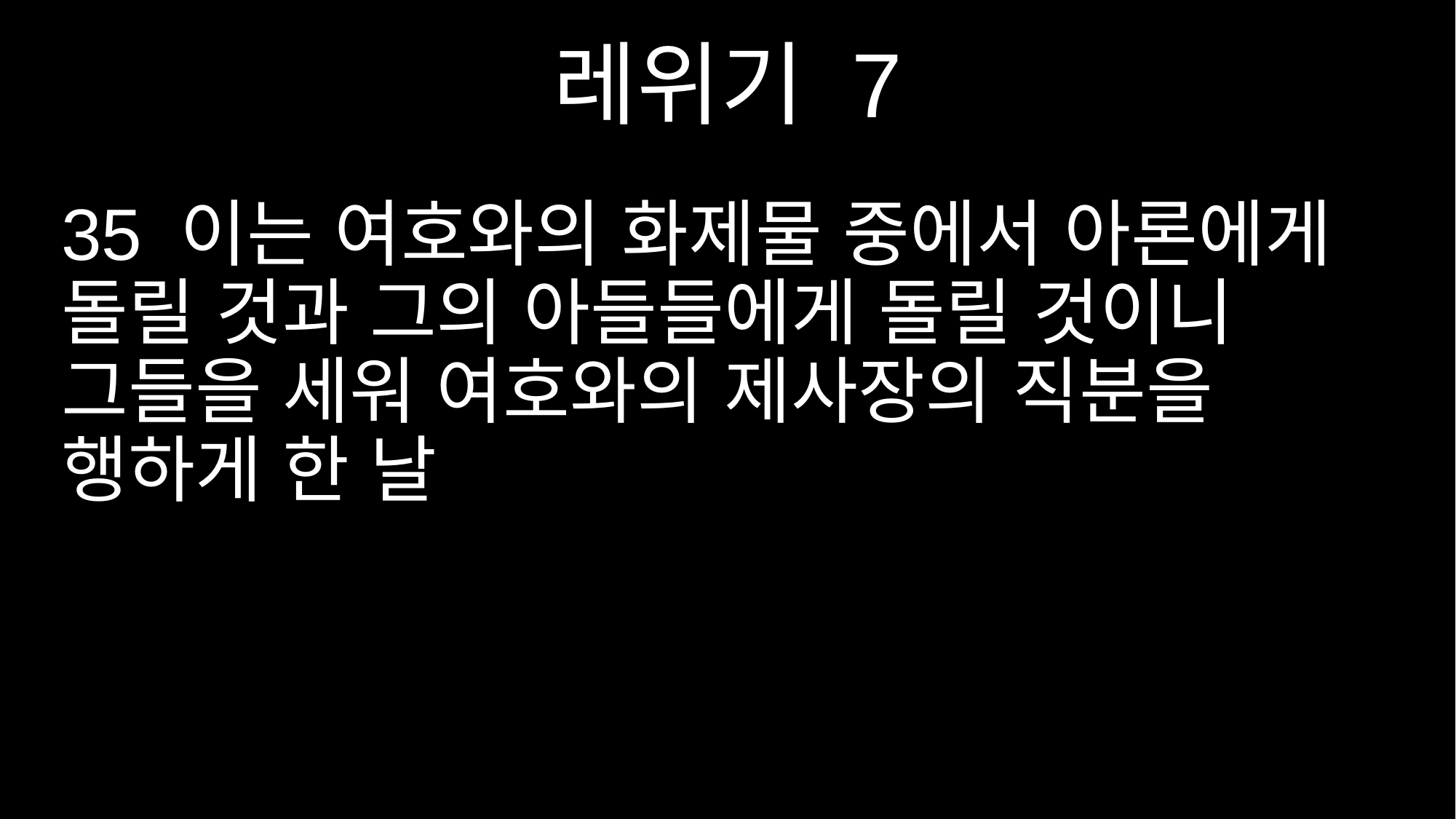

레위기 7
35 이는 여호와의 화제물 중에서 아론에게 돌릴 것과 그의 아들들에게 돌릴 것이니 그들을 세워 여호와의 제사장의 직분을 행하게 한 날